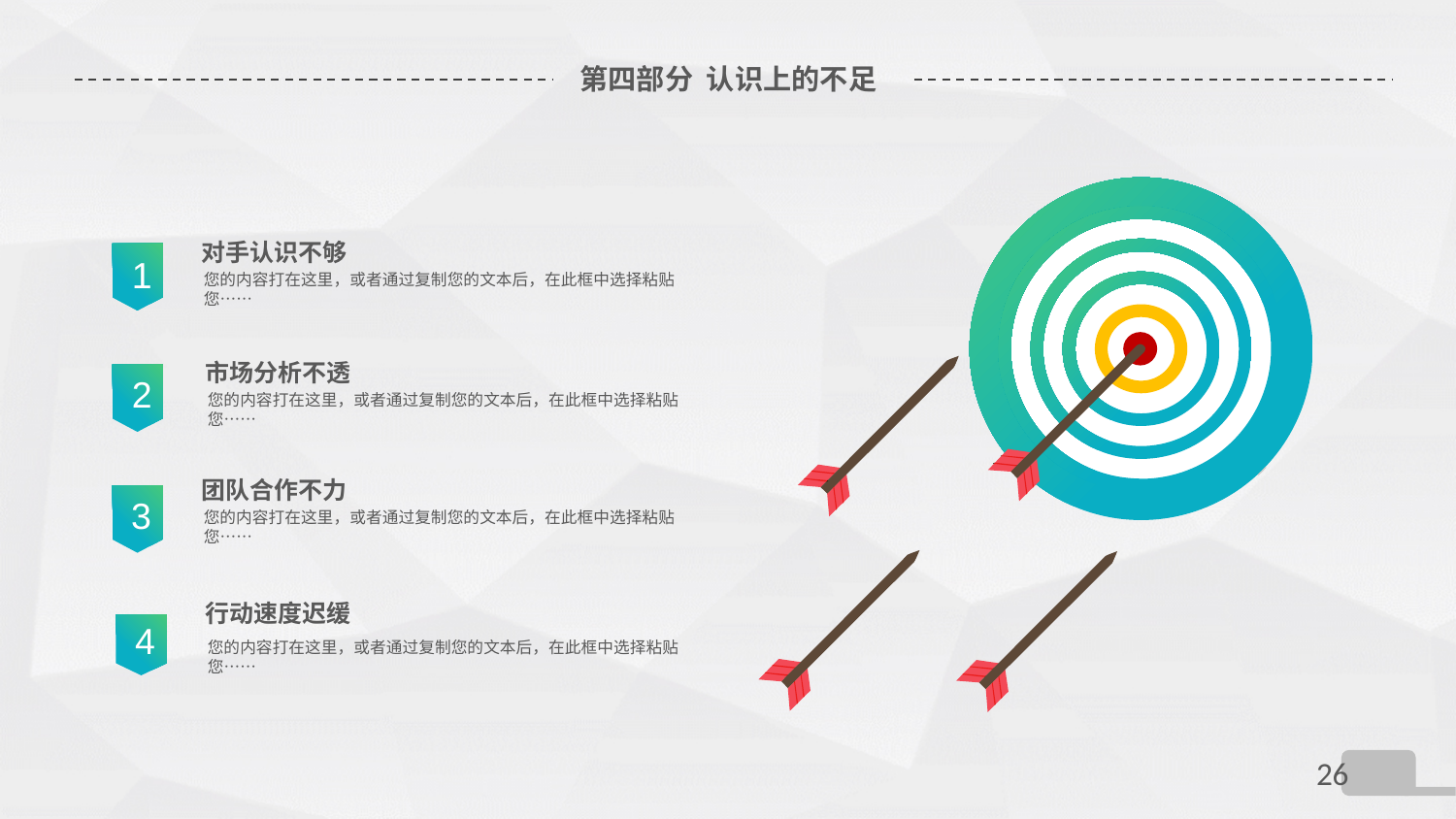

# 第四部分  认识上的不足

对手认识不够

1

您的内容打在这里，或者通过复制您的文本后，在此框中选择粘贴您……

市场分析不透
2

您的内容打在这里，或者通过复制您的文本后，在此框中选择粘贴您……

团队合作不力
3

您的内容打在这里，或者通过复制您的文本后，在此框中选择粘贴您……

行动速度迟缓
4

您的内容打在这里，或者通过复制您的文本后，在此框中选择粘贴您……